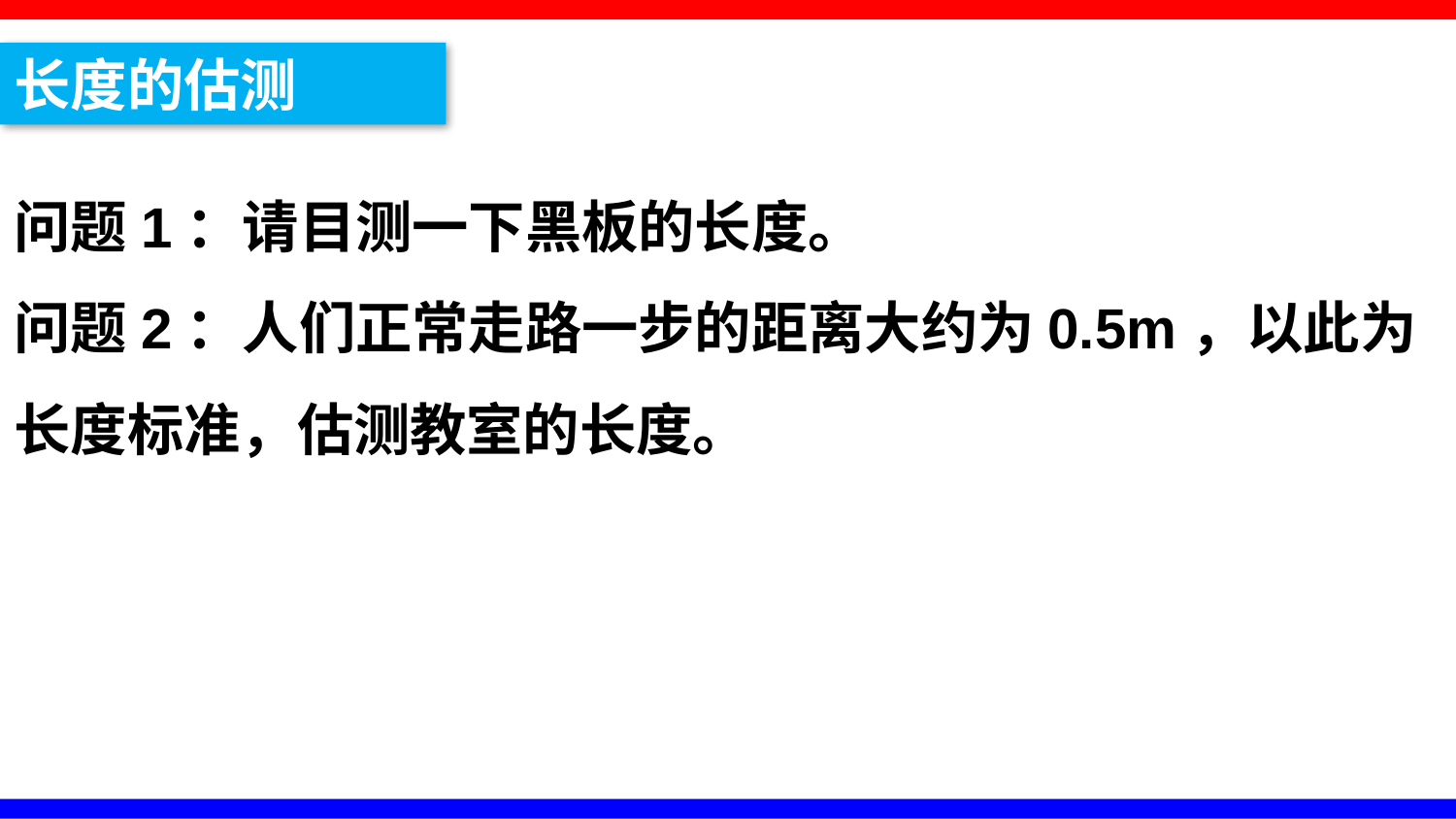

长度的估测
问题1：请目测一下黑板的长度。
问题2：人们正常走路一步的距离大约为0.5m，以此为长度标准，估测教室的长度。